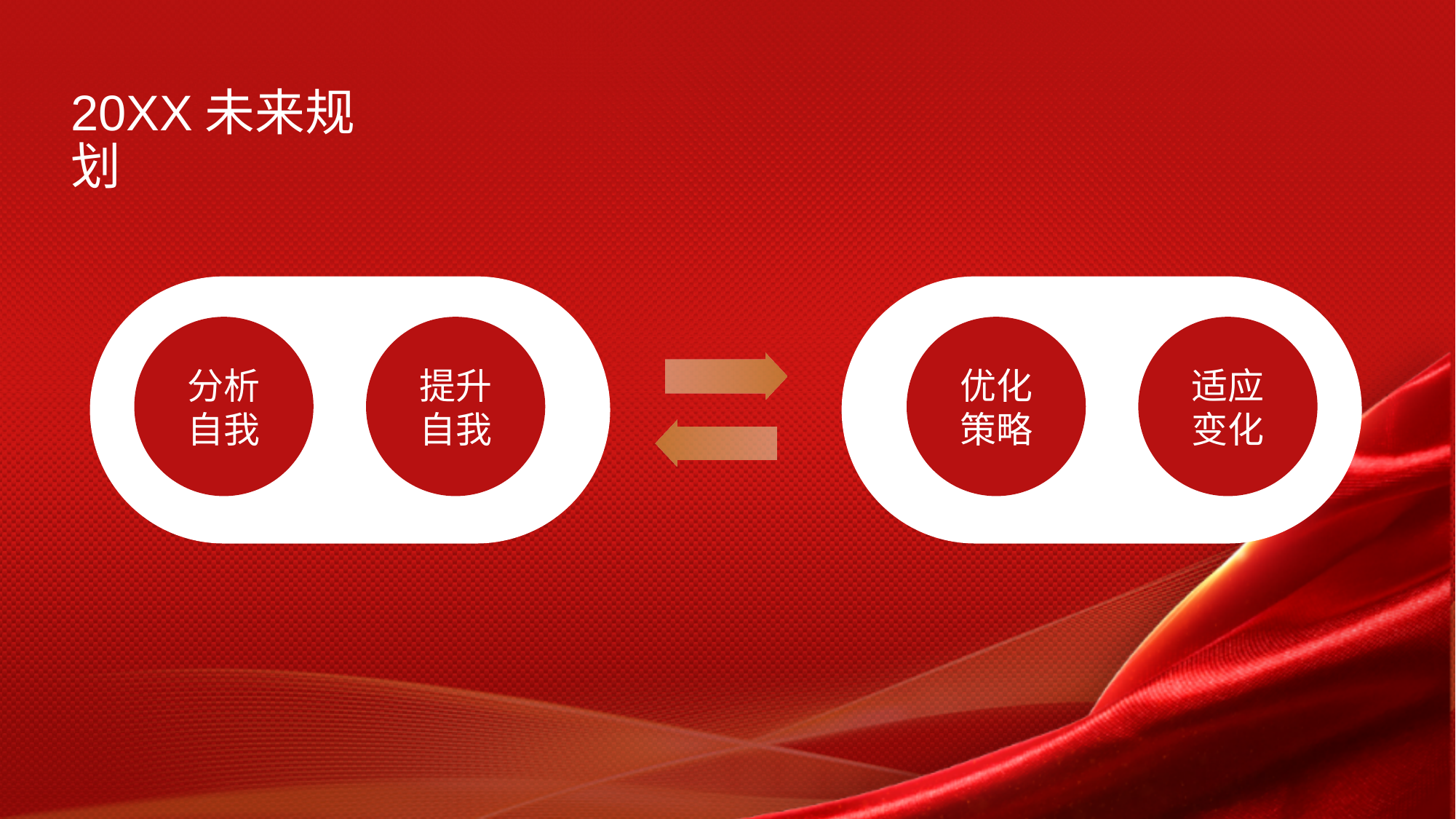

20XX未来规划

分析
自我
提升
自我
优化
策略
适应
变化